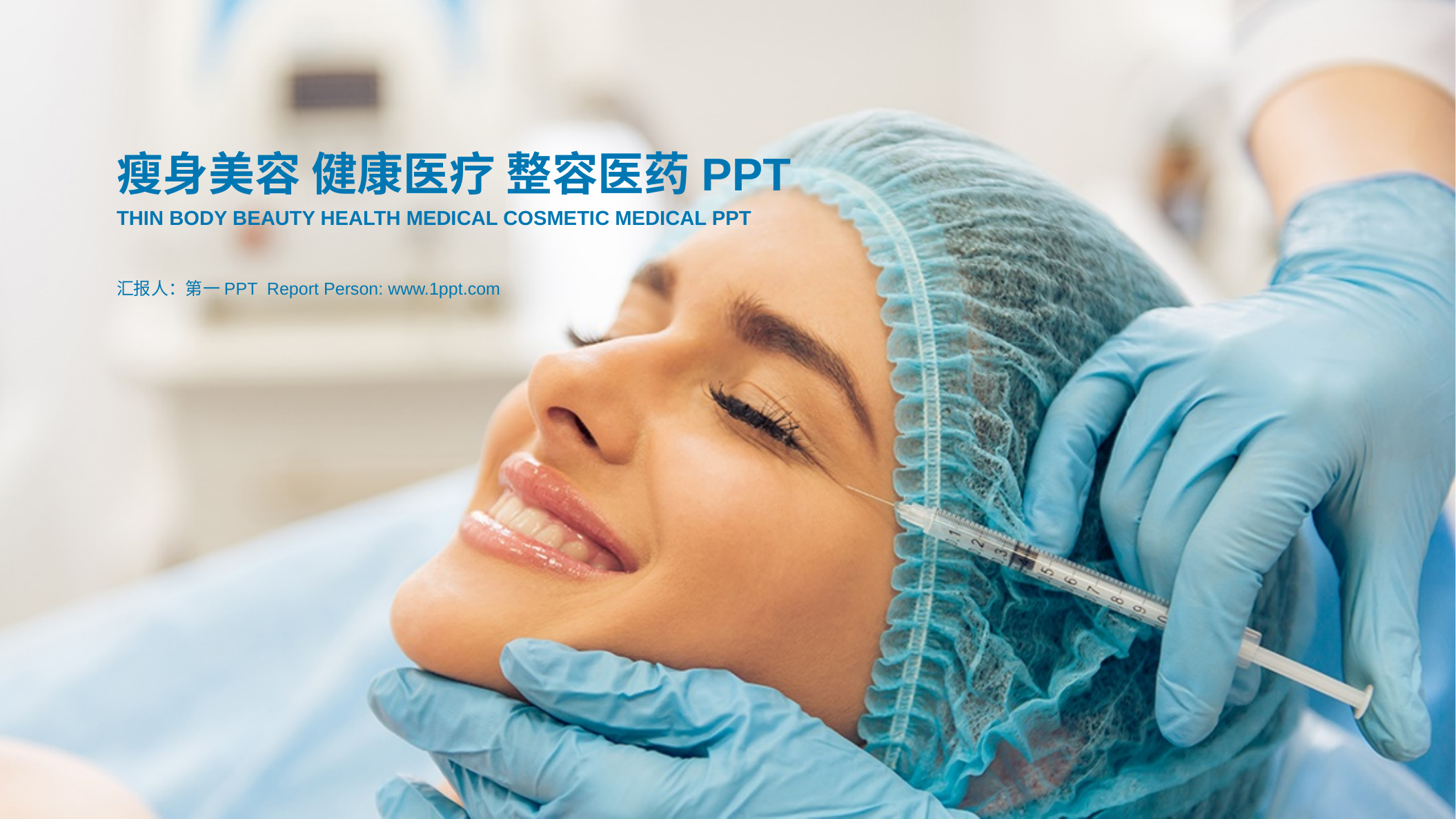

瘦身美容 健康医疗 整容医药PPT
THIN BODY BEAUTY HEALTH MEDICAL COSMETIC MEDICAL PPT
汇报人：第一PPT  Report Person: www.1ppt.com